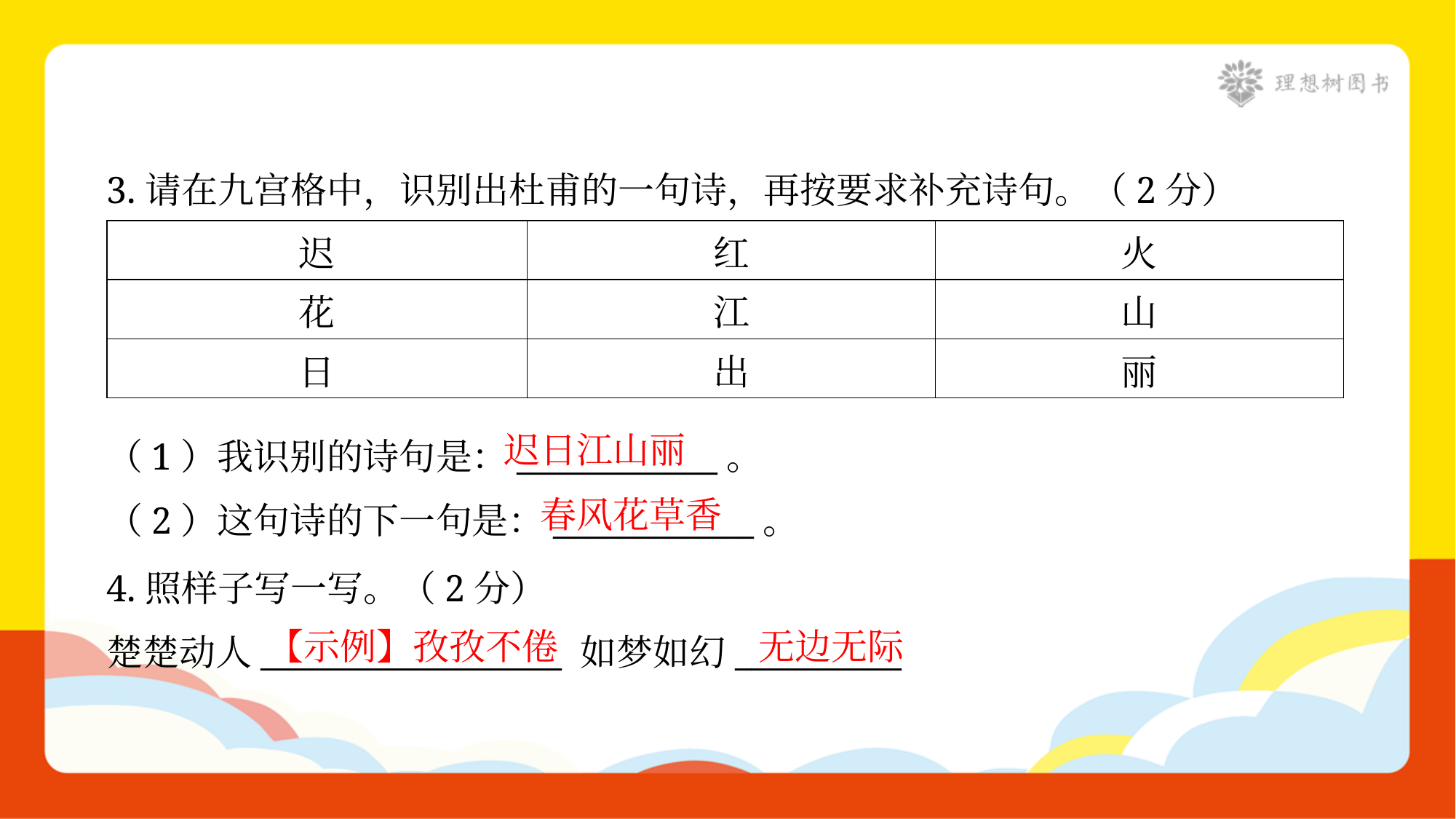

3.请在九宫格中，识别出杜甫的一句诗，再按要求补充诗句。（2分）
| 迟 | 红 | 火 |
| --- | --- | --- |
| 花 | 江 | 山 |
| 日 | 出 | 丽 |
迟日江山丽
（1）我识别的诗句是：____________。
春风花草香
（2）这句诗的下一句是：____________。
4.照样子写一写。（2分）
楚楚动人__________________ 如梦如幻__________
【示例】孜孜不倦
无边无际